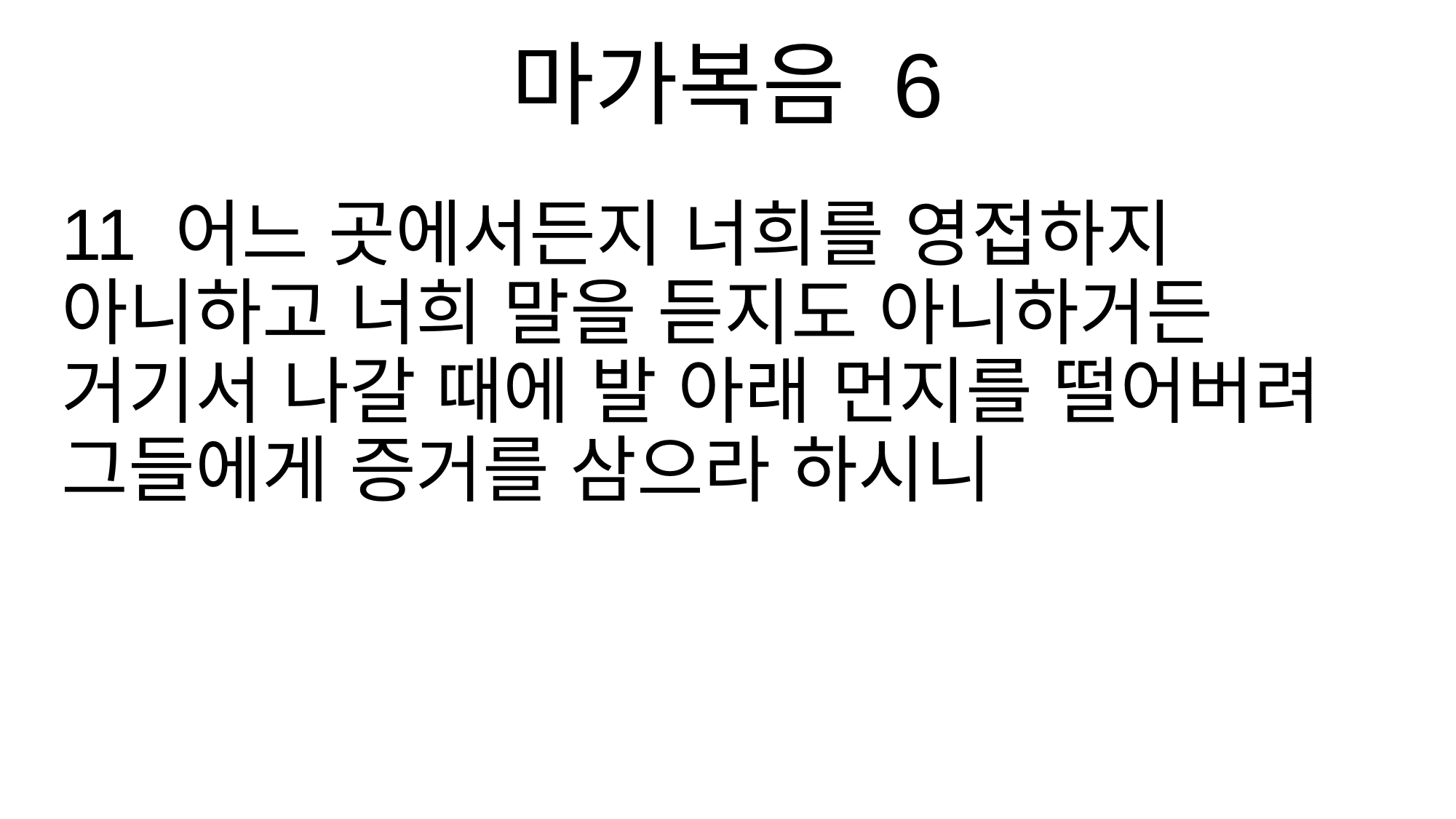

마가복음 6
11 어느 곳에서든지 너희를 영접하지 아니하고 너희 말을 듣지도 아니하거든 거기서 나갈 때에 발 아래 먼지를 떨어버려 그들에게 증거를 삼으라 하시니